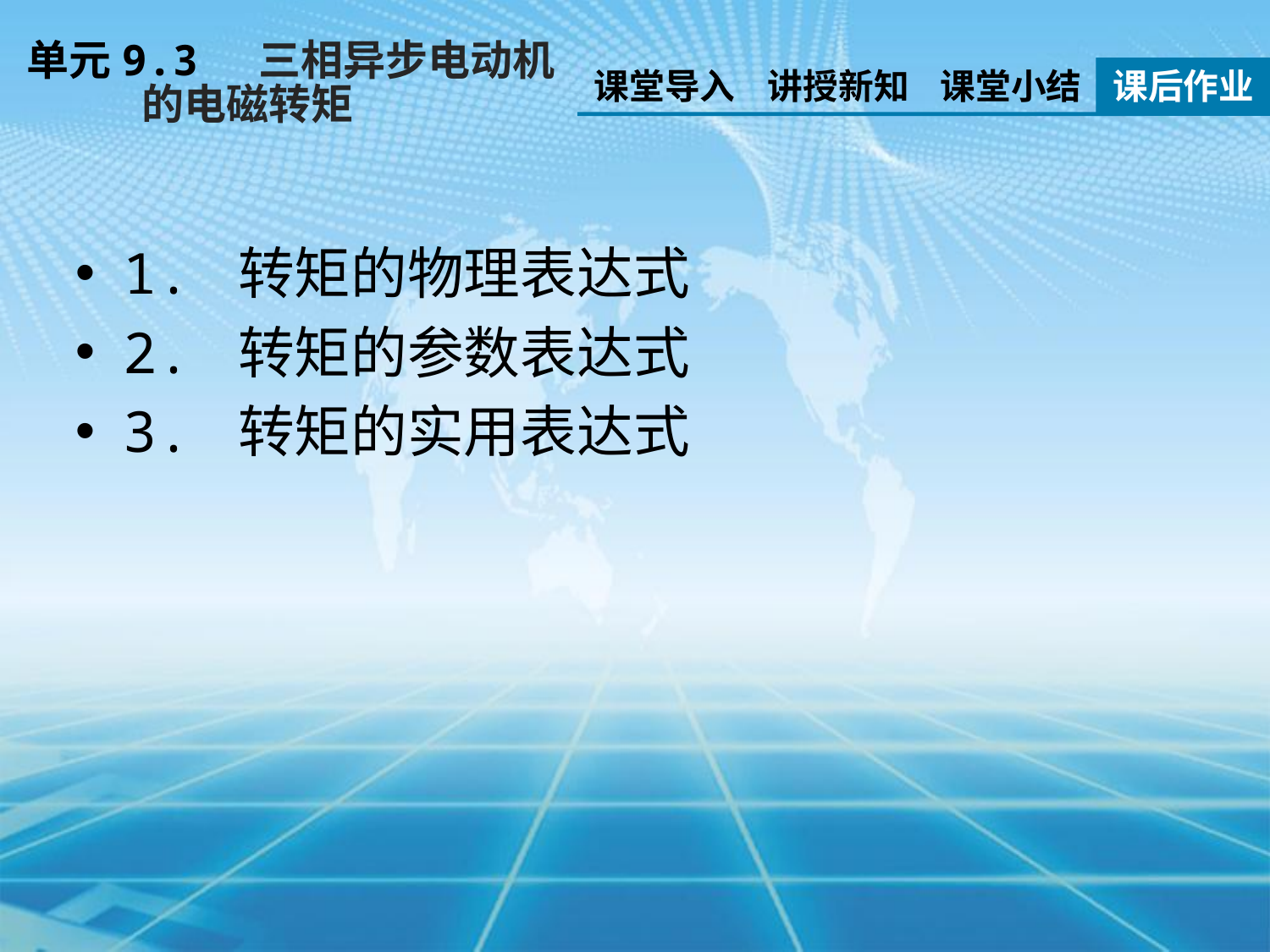

单元9.3  三相异步电动机
           的电磁转矩
课堂导入
讲授新知
课堂小结
课后作业
1. 转矩的物理表达式
2. 转矩的参数表达式
3. 转矩的实用表达式